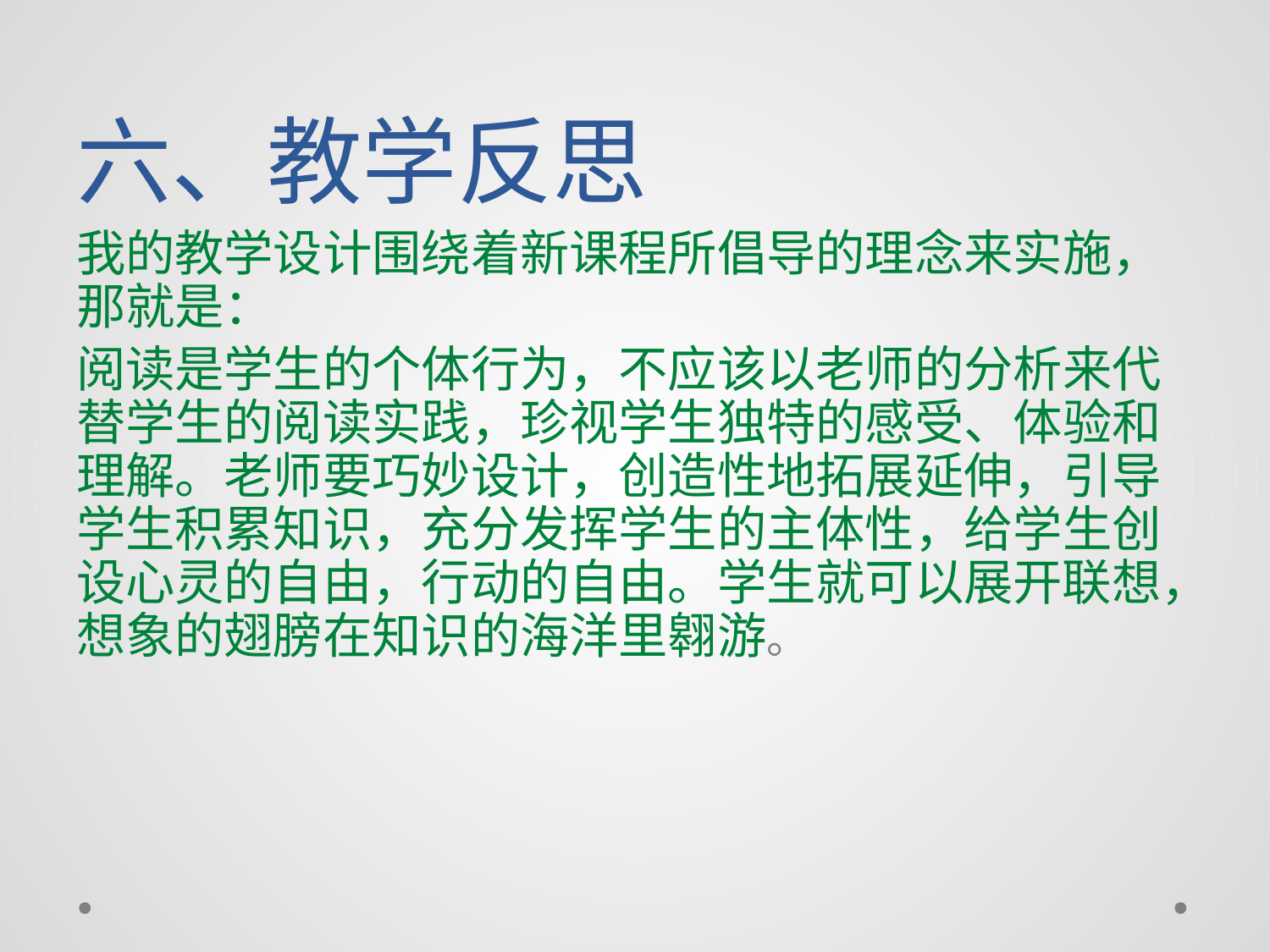

# 六、教学反思
我的教学设计围绕着新课程所倡导的理念来实施，那就是：
阅读是学生的个体行为，不应该以老师的分析来代替学生的阅读实践，珍视学生独特的感受、体验和理解。老师要巧妙设计，创造性地拓展延伸，引导学生积累知识，充分发挥学生的主体性，给学生创设心灵的自由，行动的自由。学生就可以展开联想，想象的翅膀在知识的海洋里翱游。